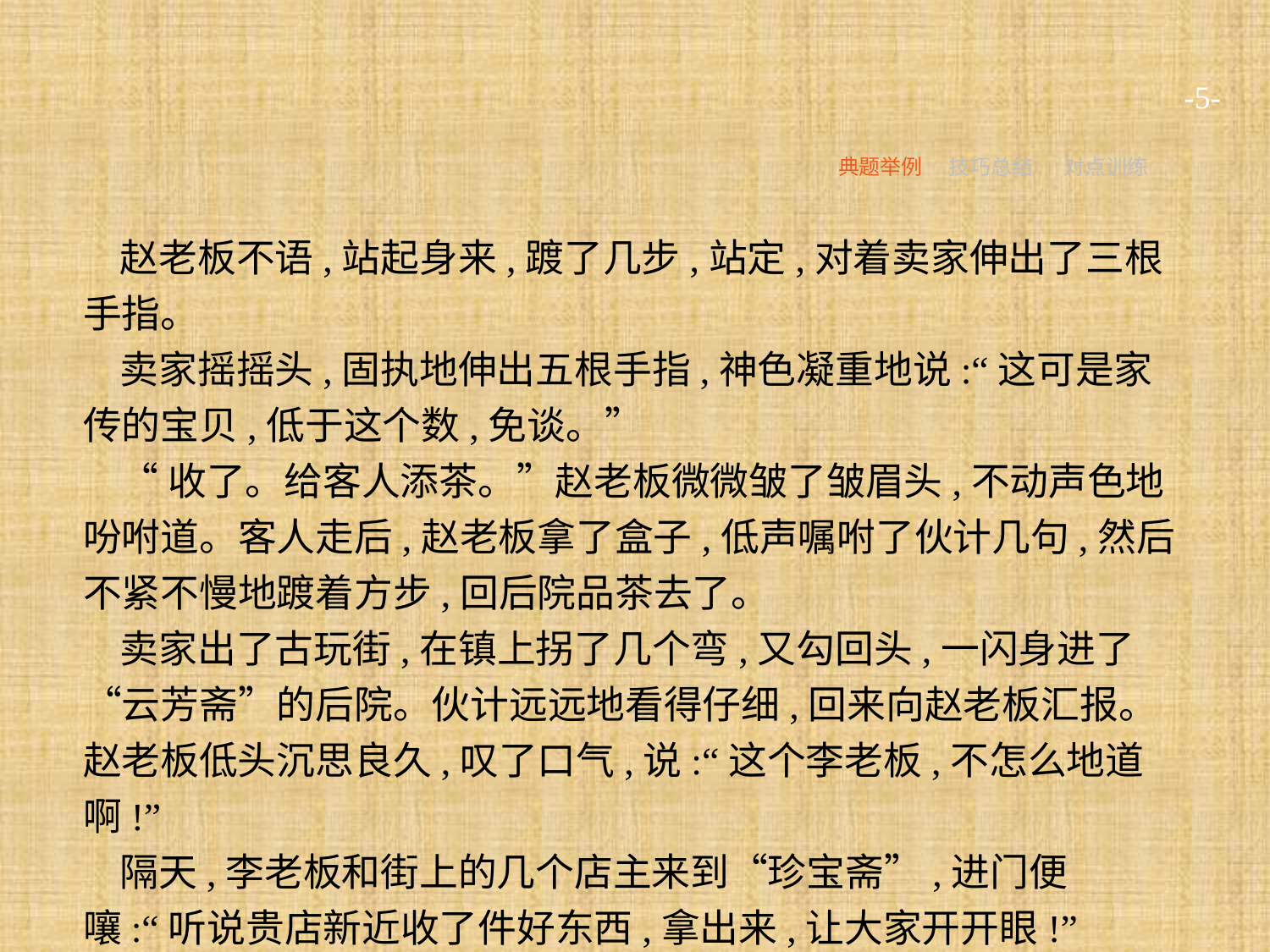

-5-
典题举例
技巧总结
对点训练
赵老板不语,站起身来,踱了几步,站定,对着卖家伸出了三根手指。
卖家摇摇头,固执地伸出五根手指,神色凝重地说:“这可是家传的宝贝,低于这个数,免谈。”
“收了。给客人添茶。”赵老板微微皱了皱眉头,不动声色地吩咐道。客人走后,赵老板拿了盒子,低声嘱咐了伙计几句,然后不紧不慢地踱着方步,回后院品茶去了。
卖家出了古玩街,在镇上拐了几个弯,又勾回头,一闪身进了“云芳斋”的后院。伙计远远地看得仔细,回来向赵老板汇报。赵老板低头沉思良久,叹了口气,说:“这个李老板,不怎么地道啊!”
隔天,李老板和街上的几个店主来到“珍宝斋”,进门便嚷:“听说贵店新近收了件好东西,拿出来,让大家开开眼!”